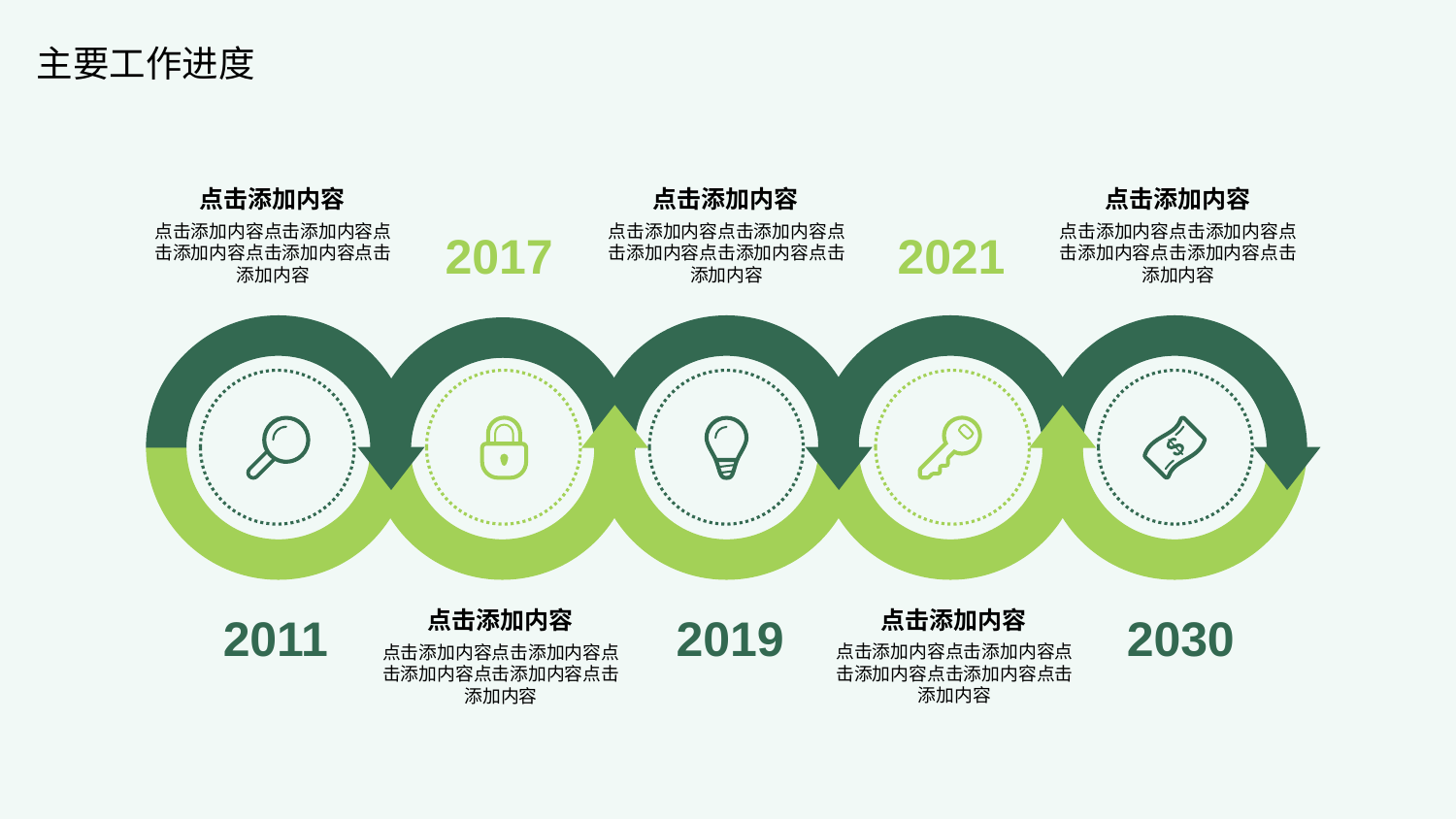

点击添加内容
点击添加内容
点击添加内容
点击添加内容点击添加内容点击添加内容点击添加内容点击添加内容
点击添加内容点击添加内容点击添加内容点击添加内容点击添加内容
点击添加内容点击添加内容点击添加内容点击添加内容点击添加内容
2017
2021

点击添加内容
点击添加内容
2011
2019
2030
点击添加内容点击添加内容点击添加内容点击添加内容点击添加内容
点击添加内容点击添加内容点击添加内容点击添加内容点击添加内容